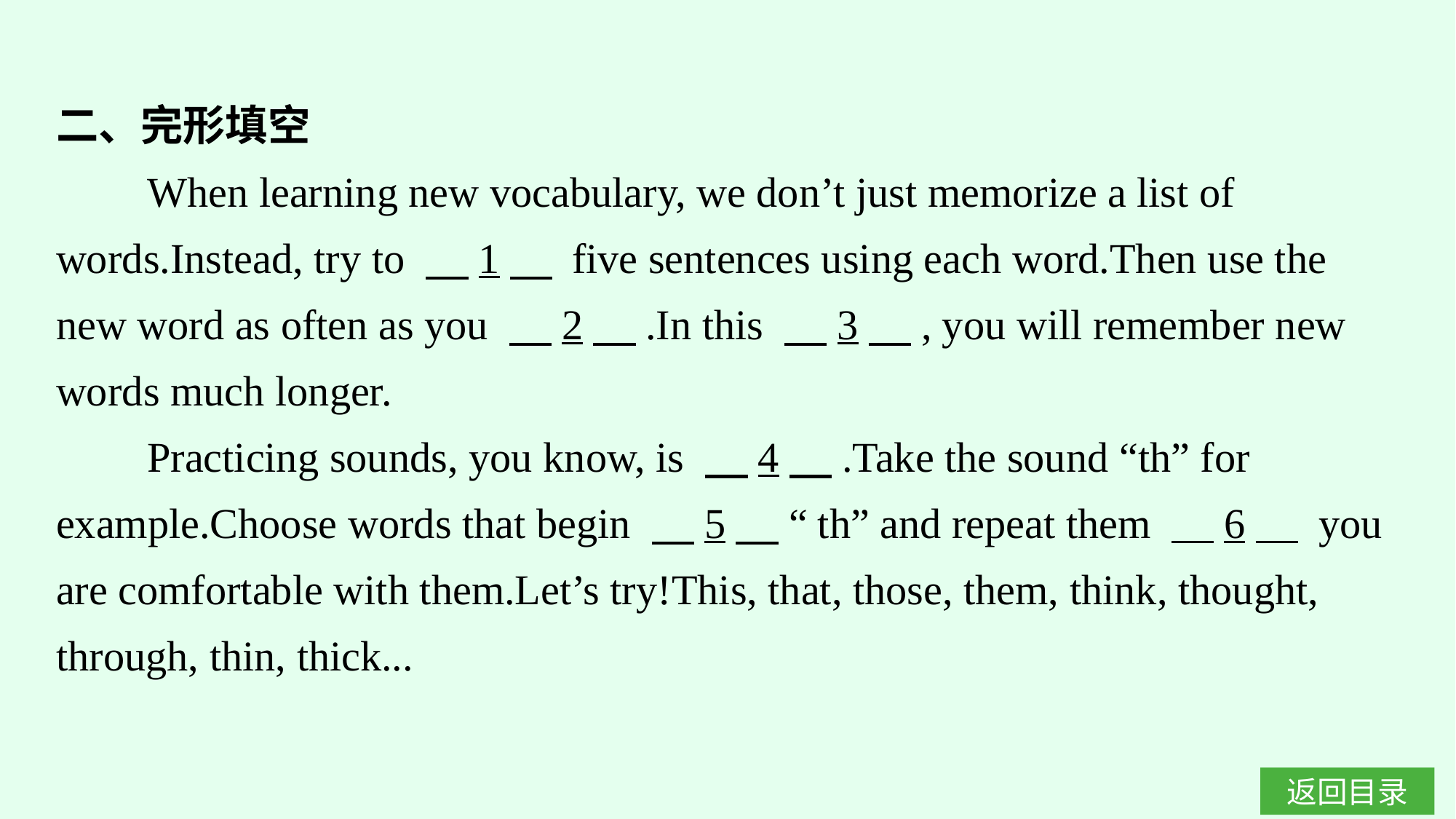

二、完形填空
When learning new vocabulary, we don’t just memorize a list of words.Instead, try to 　1　 five sentences using each word.Then use the new word as often as you 　2　.In this 　3　, you will remember new words much longer.
Practicing sounds, you know, is 　4　.Take the sound “th” for example.Choose words that begin 　5　 “th” and repeat them 　6　 you are comfortable with them.Let’s try!This, that, those, them, think, thought, through, thin, thick...